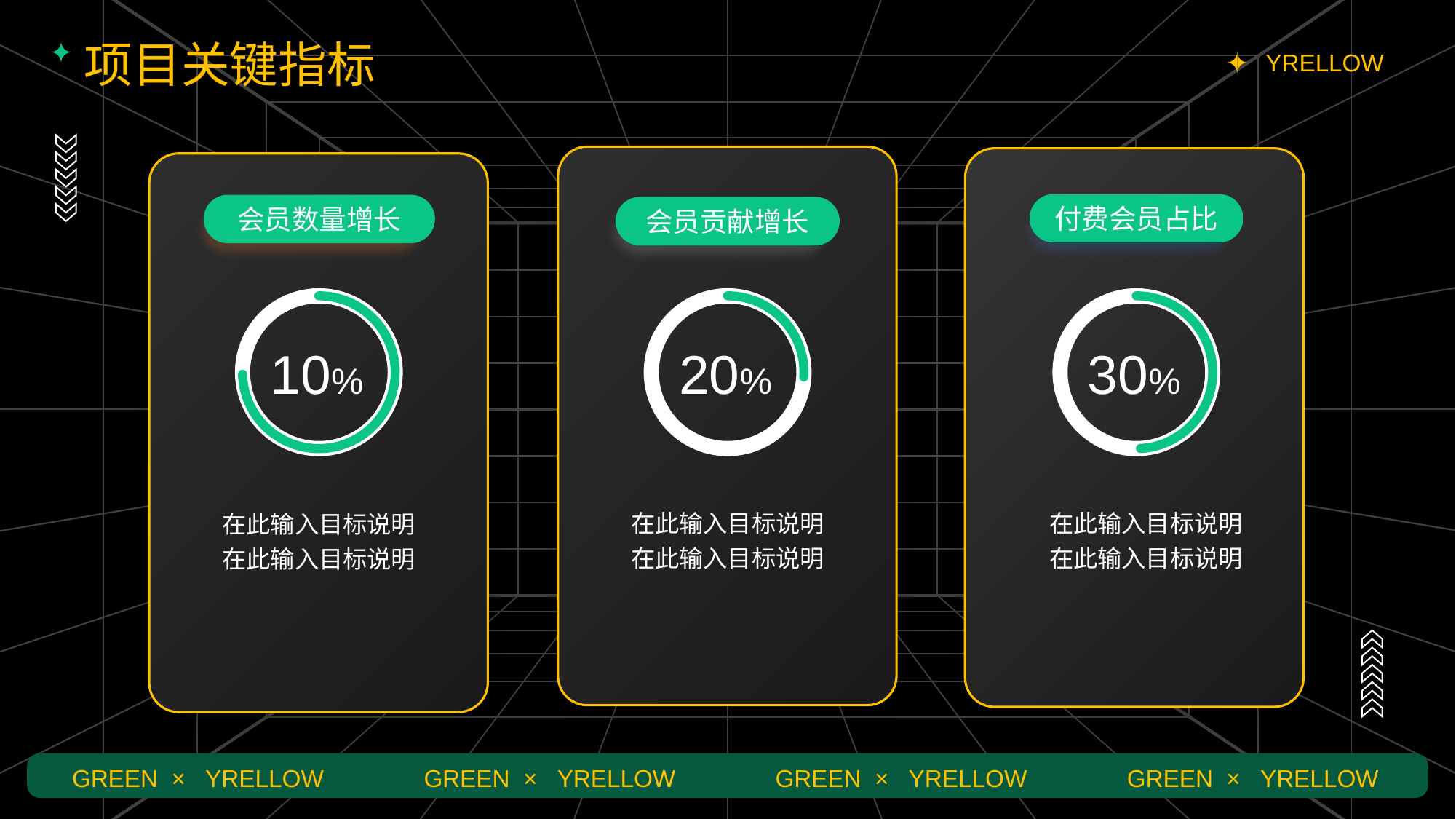

项目关键指标

YRELLOW

付费会员占比

30%
在此输入目标说明
在此输入目标说明
会员数量增长

10%
在此输入目标说明
在此输入目标说明
会员贡献增长

20%
在此输入目标说明
在此输入目标说明

GREEN  ×   YRELLOW
GREEN  ×   YRELLOW
GREEN  ×   YRELLOW
GREEN  ×   YRELLOW